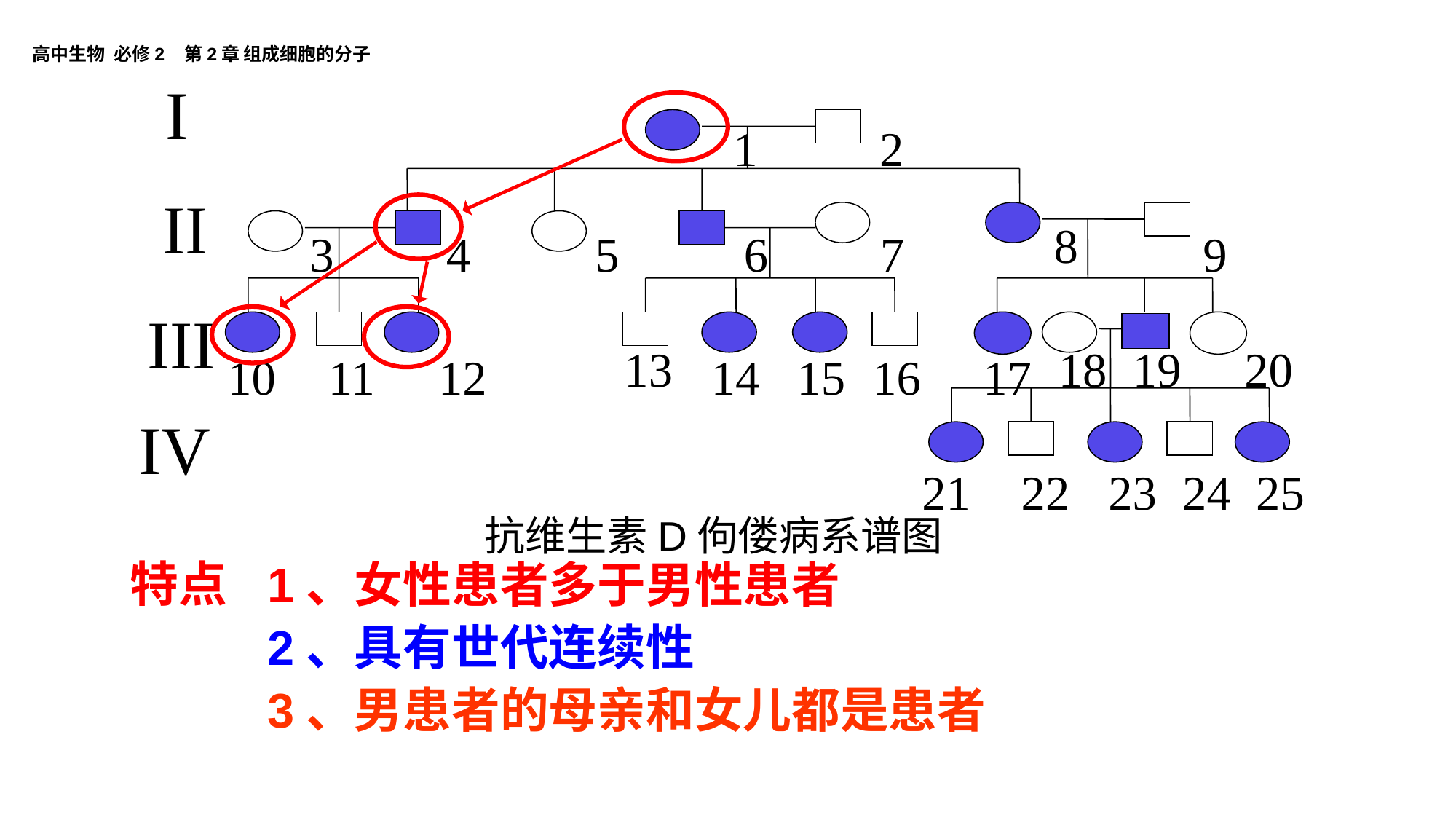

I

1          2

II

8

6
3
4
5
7
9

III

13
18
19
20
15
17
10
11
12
14
16

IV

25
21
22
23
24
抗维生素D佝偻病系谱图
特点
1、女性患者多于男性患者
2、具有世代连续性
3、男患者的母亲和女儿都是患者